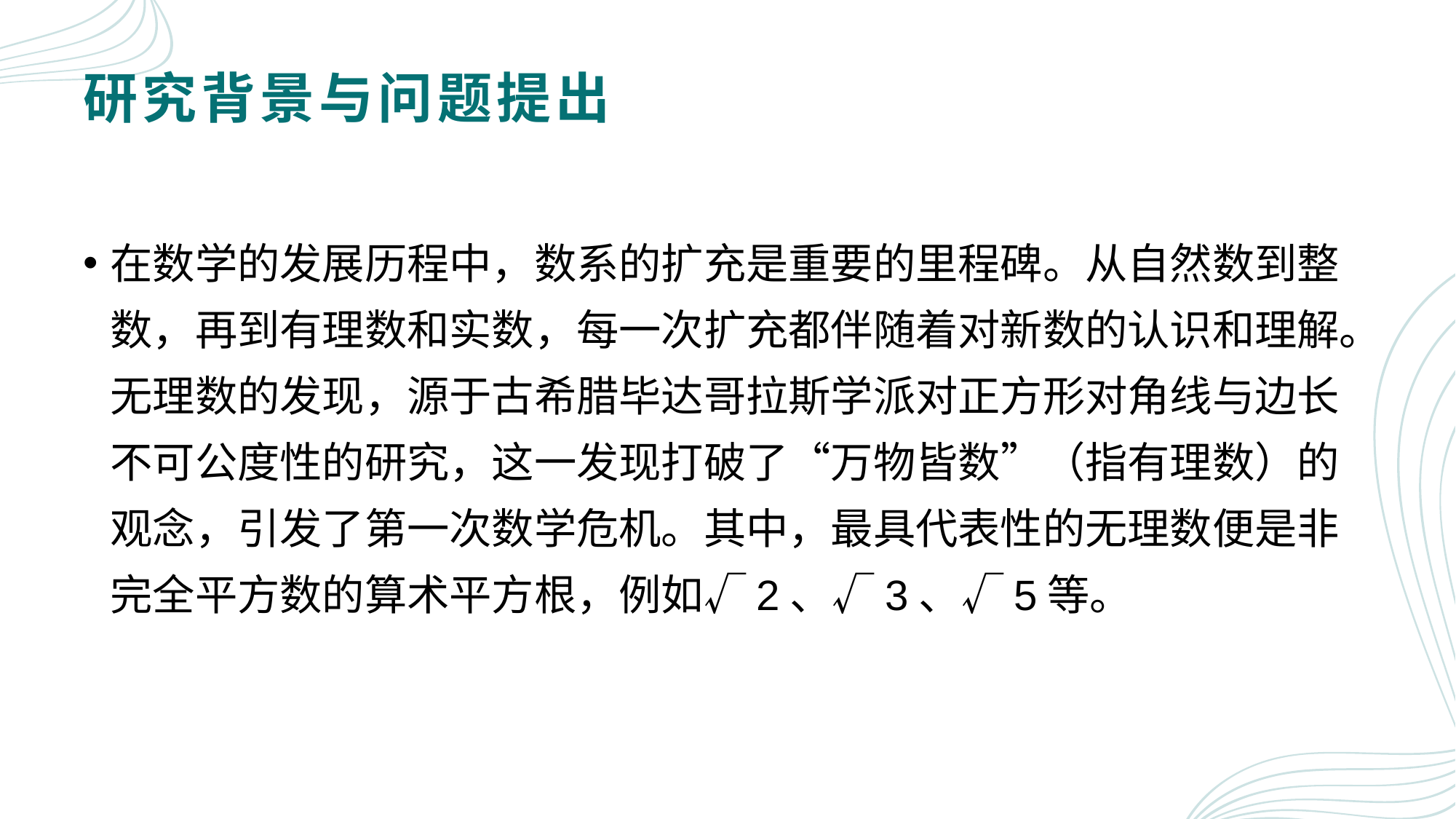

# 研究背景与问题提出

在数学的发展历程中，数系的扩充是重要的里程碑。从自然数到整数，再到有理数和实数，每一次扩充都伴随着对新数的认识和理解。无理数的发现，源于古希腊毕达哥拉斯学派对正方形对角线与边长不可公度性的研究，这一发现打破了“万物皆数”（指有理数）的观念，引发了第一次数学危机。其中，最具代表性的无理数便是非完全平方数的算术平方根，例如√2、√3、√5等。